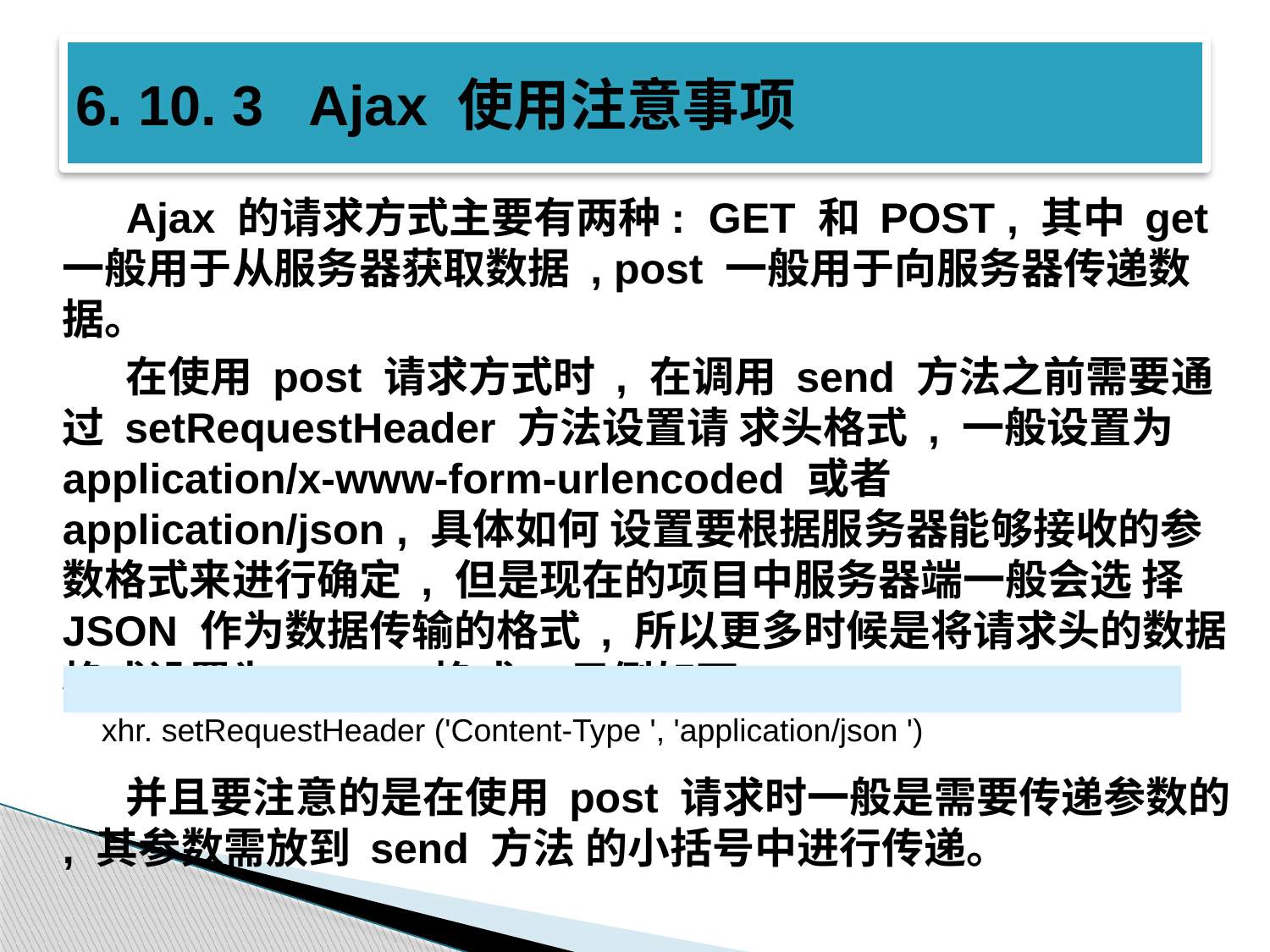

# 6. 10. 3   Ajax 使用注意事项
Ajax 的请求方式主要有两种:  GET 和 POST , 其中 get 一般用于从服务器获取数据 , post 一般用于向服务器传递数据。
在使用 post 请求方式时 , 在调用 send 方法之前需要通过 setRequestHeader 方法设置请 求头格式 , 一般设置为 application/x-www-form-urlencoded 或者 application/json , 具体如何 设置要根据服务器能够接收的参数格式来进行确定 , 但是现在的项目中服务器端一般会选 择 JSON 作为数据传输的格式 , 所以更多时候是将请求头的数据格式设置为 JSON 格式 , 示例如下:

并且要注意的是在使用 post 请求时一般是需要传递参数的 , 其参数需放到 send 方法 的小括号中进行传递。

xhr. setRequestHeader ('Content-Type ', 'application/json ')